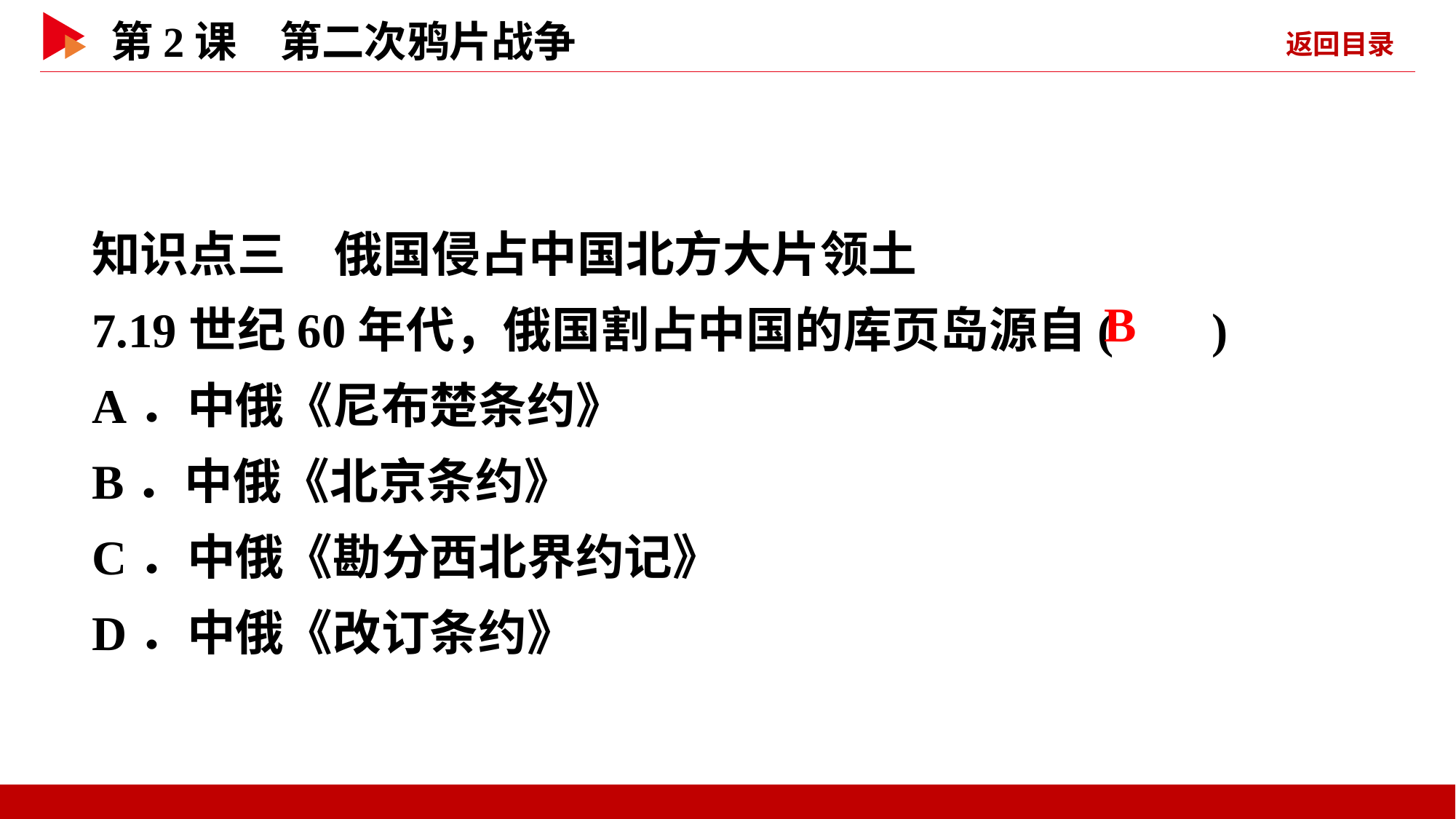

知识点三　俄国侵占中国北方大片领土
7.19世纪60年代，俄国割占中国的库页岛源自(        )
A．中俄《尼布楚条约》
B．中俄《北京条约》
C．中俄《勘分西北界约记》
D．中俄《改订条约》
   B